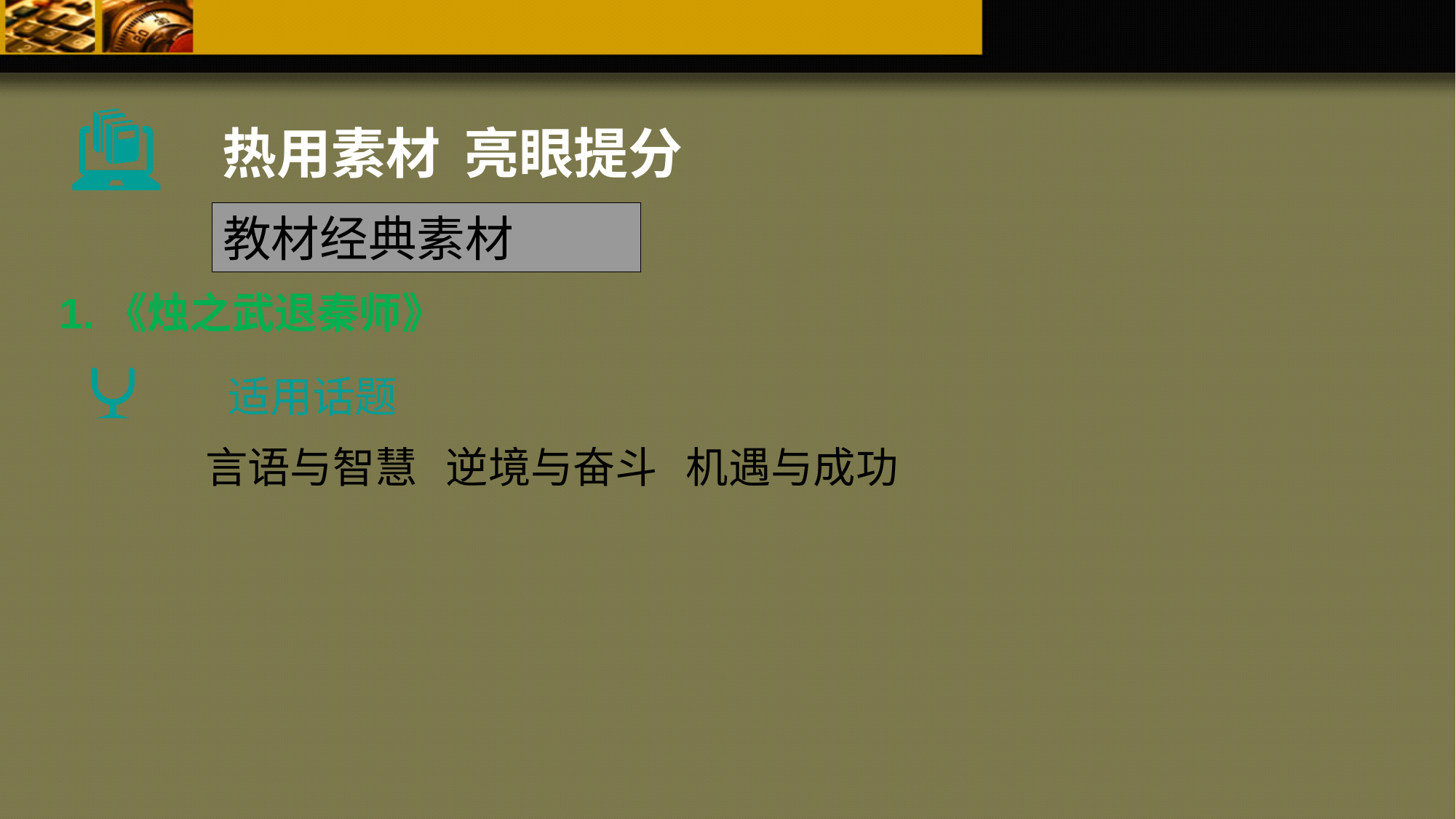

热用素材  亮眼提分
教材经典素材
1.《烛之武退秦师》

适用话题

言语与智慧   逆境与奋斗   机遇与成功